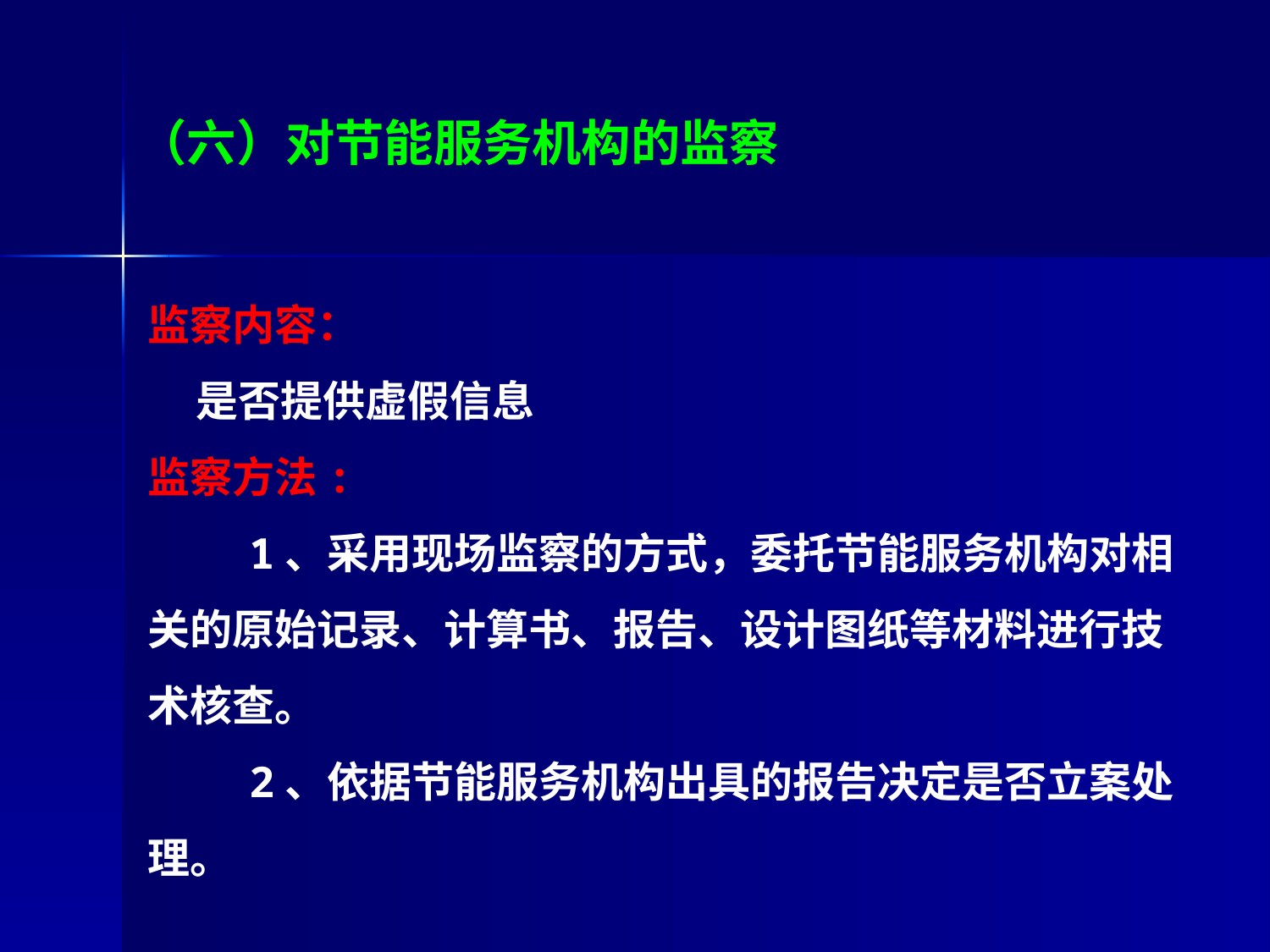

# （六）对节能服务机构的监察
监察内容：
    是否提供虚假信息
监察方法:
    1、采用现场监察的方式，委托节能服务机构对相关的原始记录、计算书、报告、设计图纸等材料进行技术核查。
    2、依据节能服务机构出具的报告决定是否立案处理。